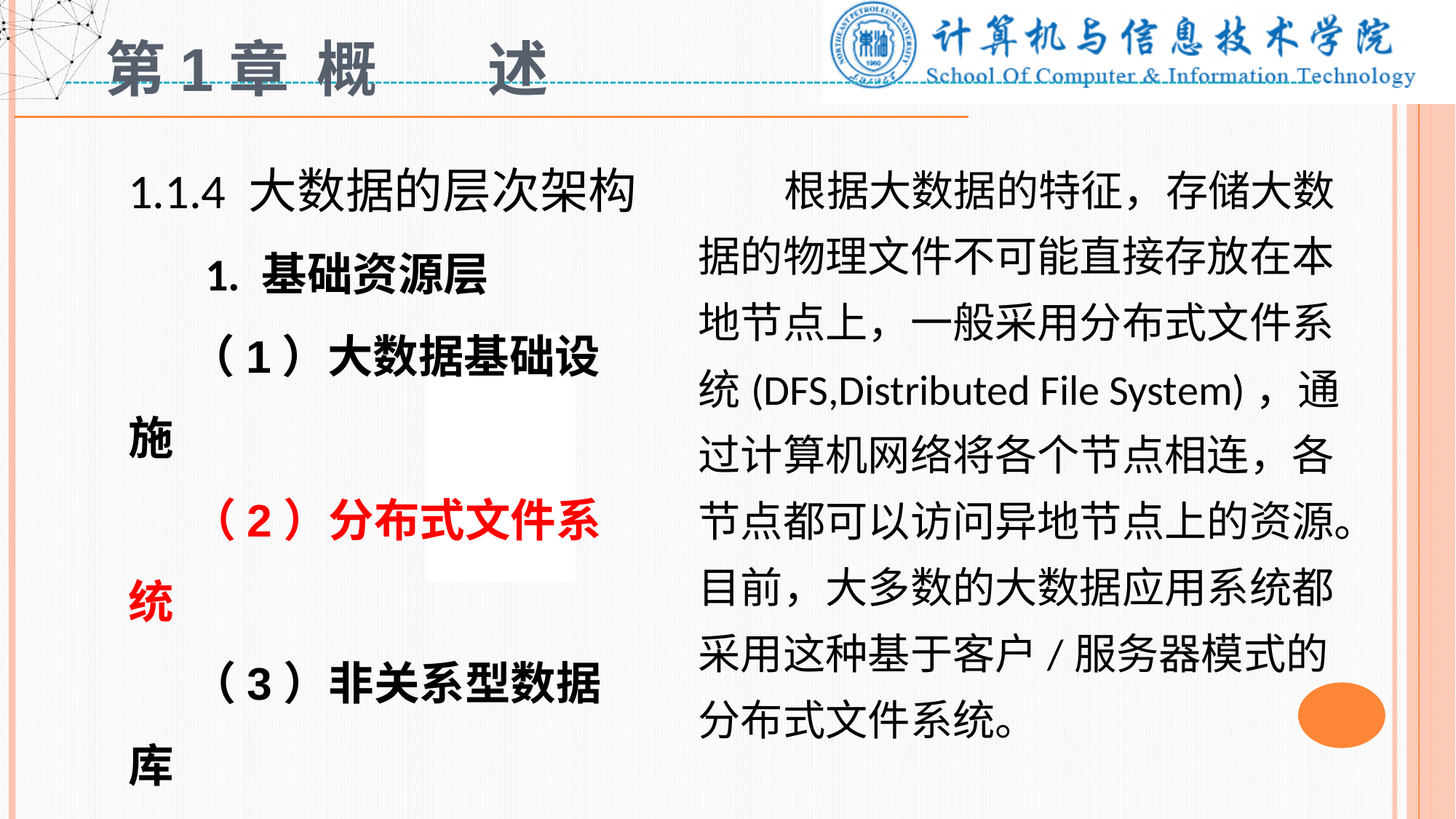

# 第1章  概        述
1.1.4 大数据的层次架构
        1. 基础资源层
     （1）大数据基础设施
     （2）分布式文件系统
     （3）非关系型数据库
     （4）数据资源管理

        根据大数据的特征，存储大数据的物理文件不可能直接存放在本地节点上，一般采用分布式文件系统(DFS,Distributed File System)，通过计算机网络将各个节点相连，各节点都可以访问异地节点上的资源。目前，大多数的大数据应用系统都采用这种基于客户/服务器模式的分布式文件系统。